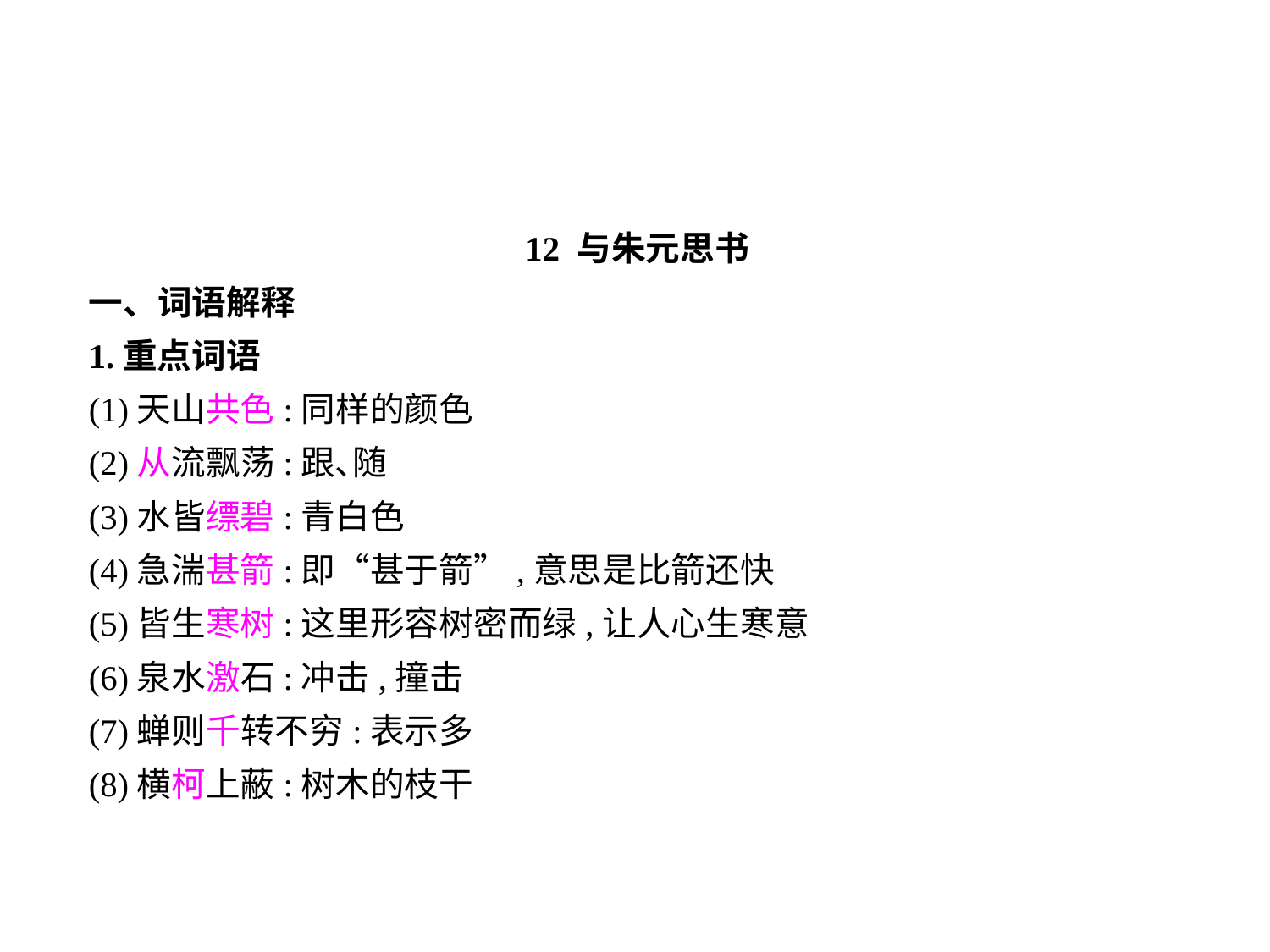

12 与朱元思书
一、词语解释
1.重点词语
(1)天山共色:同样的颜色
(2)从流飘荡:跟､随
(3)水皆缥碧:青白色
(4)急湍甚箭:即“甚于箭”,意思是比箭还快
(5)皆生寒树:这里形容树密而绿,让人心生寒意
(6)泉水激石:冲击,撞击
(7)蝉则千转不穷:表示多
(8)横柯上蔽:树木的枝干